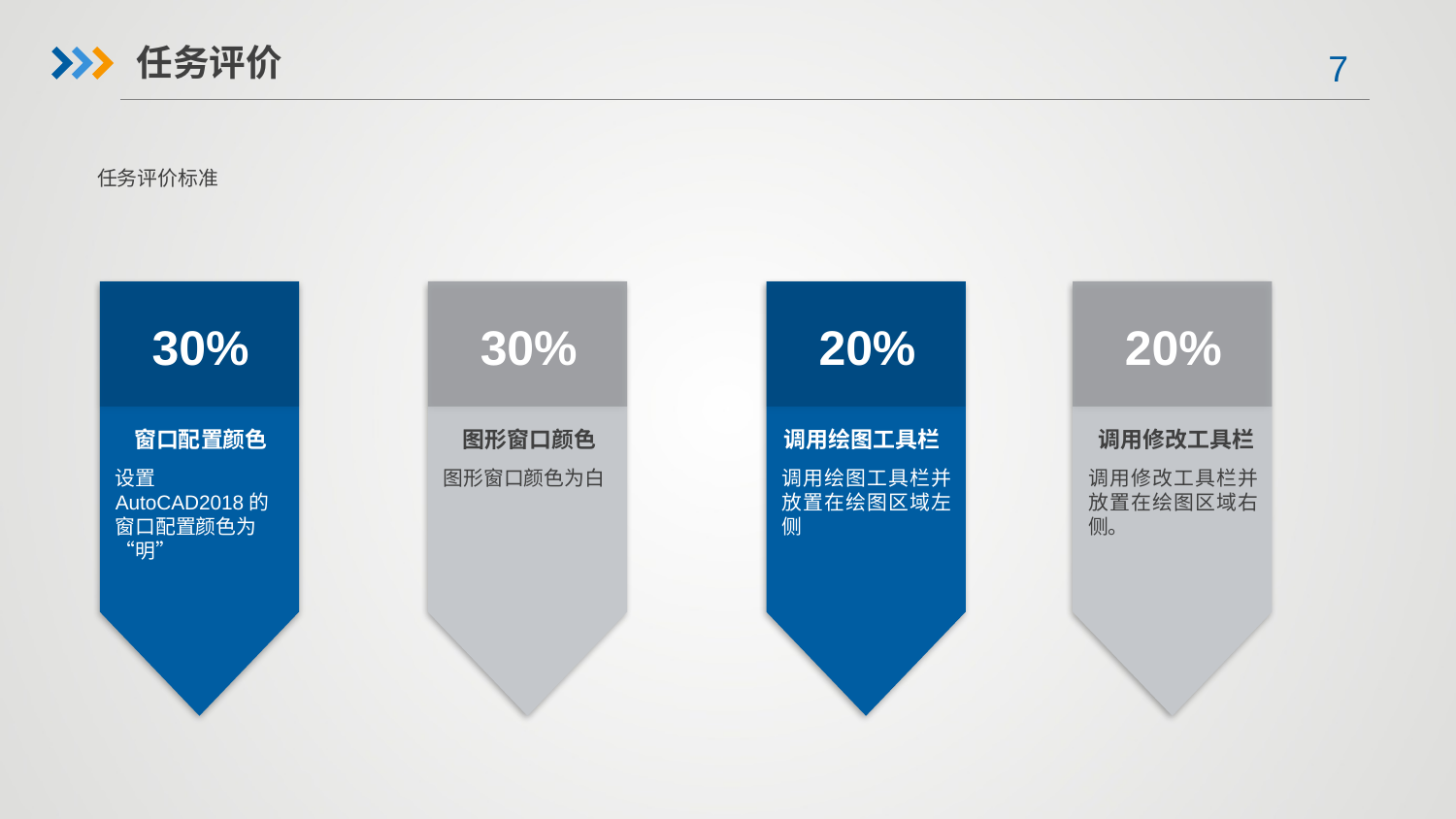

任务评价
任务评价标准

30%
30%
20%
20%
调用绘图工具栏
调用修改工具栏
窗口配置颜色
图形窗口颜色
设置AutoCAD2018的窗口配置颜色为“明”
图形窗口颜色为白
调用绘图工具栏并放置在绘图区域左侧
调用修改工具栏并放置在绘图区域右侧。